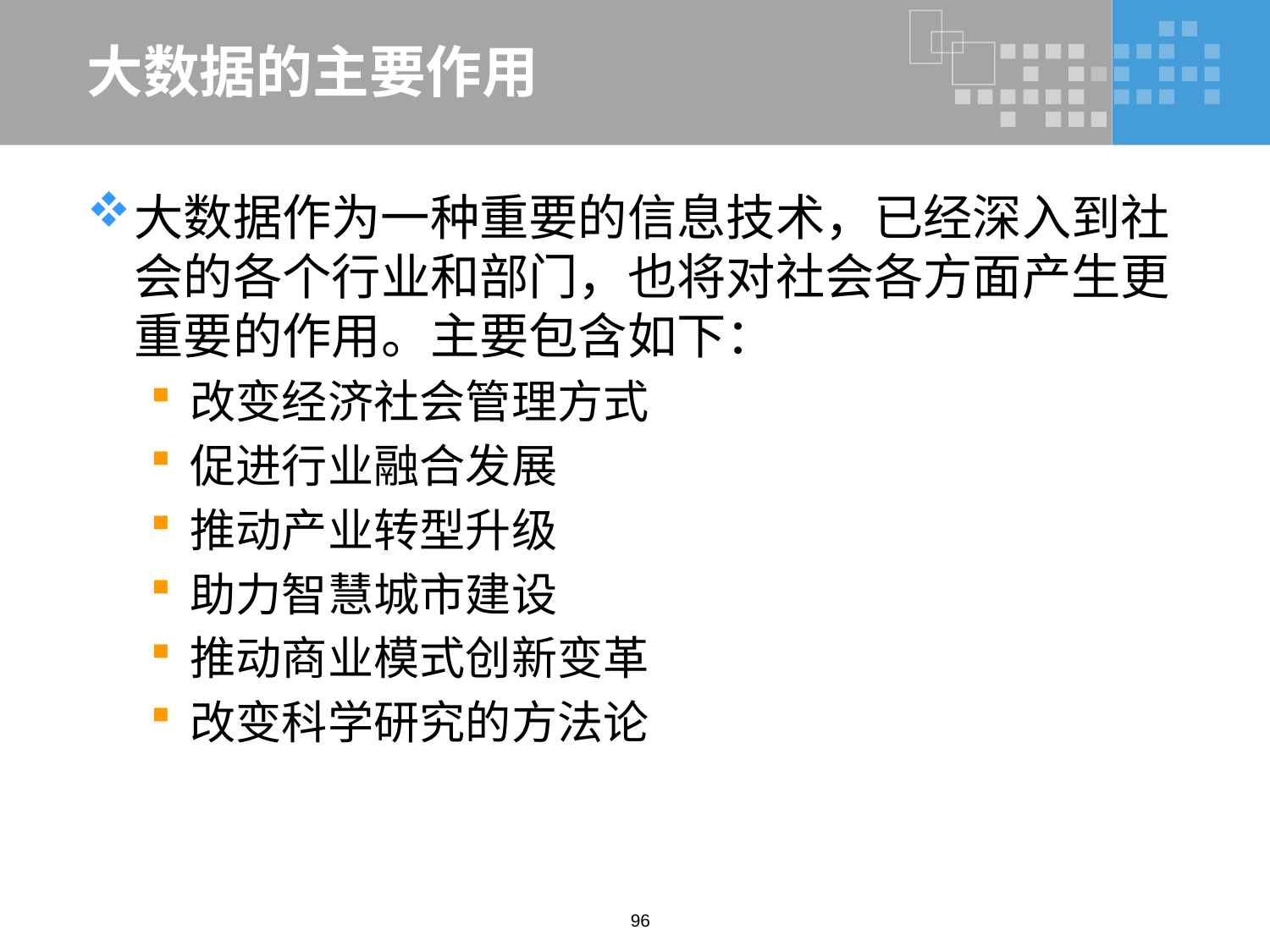

# 大数据的主要作用
大数据作为一种重要的信息技术，已经深入到社会的各个行业和部门，也将对社会各方面产生更重要的作用。主要包含如下：
改变经济社会管理方式
促进行业融合发展
推动产业转型升级
助力智慧城市建设
推动商业模式创新变革
改变科学研究的方法论

96